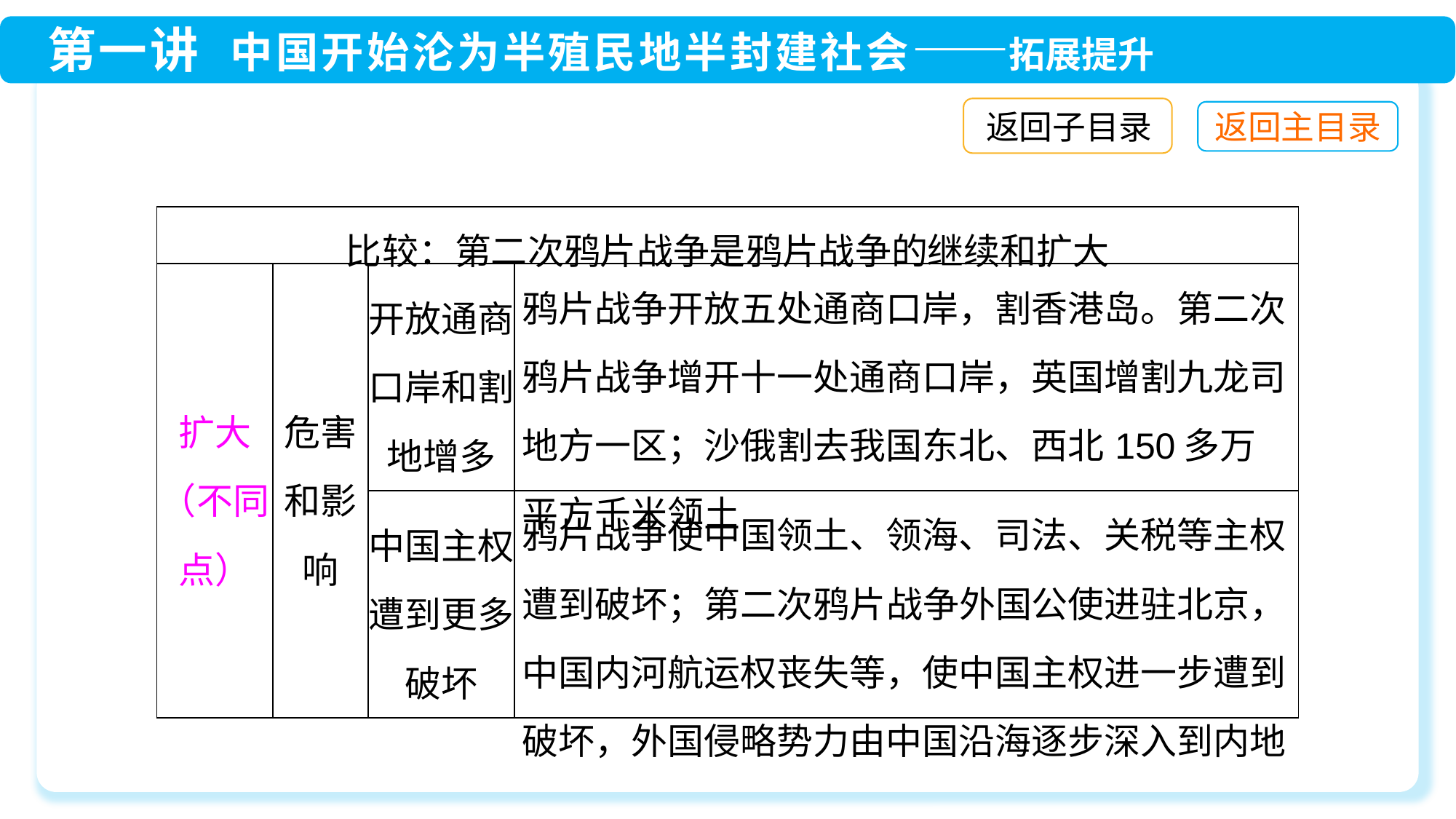

返回子目录
| 比较：第二次鸦片战争是鸦片战争的继续和扩大 |  |  |  |
| --- | --- | --- | --- |
| 扩大（不同点） | 危害和影响 | 开放通商口岸和割地增多 | 鸦片战争开放五处通商口岸，割香港岛。第二次鸦片战争增开十一处通商口岸，英国增割九龙司地方一区；沙俄割去我国东北、西北150多万平方千米领土 |
|  |  | 中国主权遭到更多破坏 | 鸦片战争使中国领土、领海、司法、关税等主权遭到破坏；第二次鸦片战争外国公使进驻北京，中国内河航运权丧失等，使中国主权进一步遭到破坏，外国侵略势力由中国沿海逐步深入到内地 |